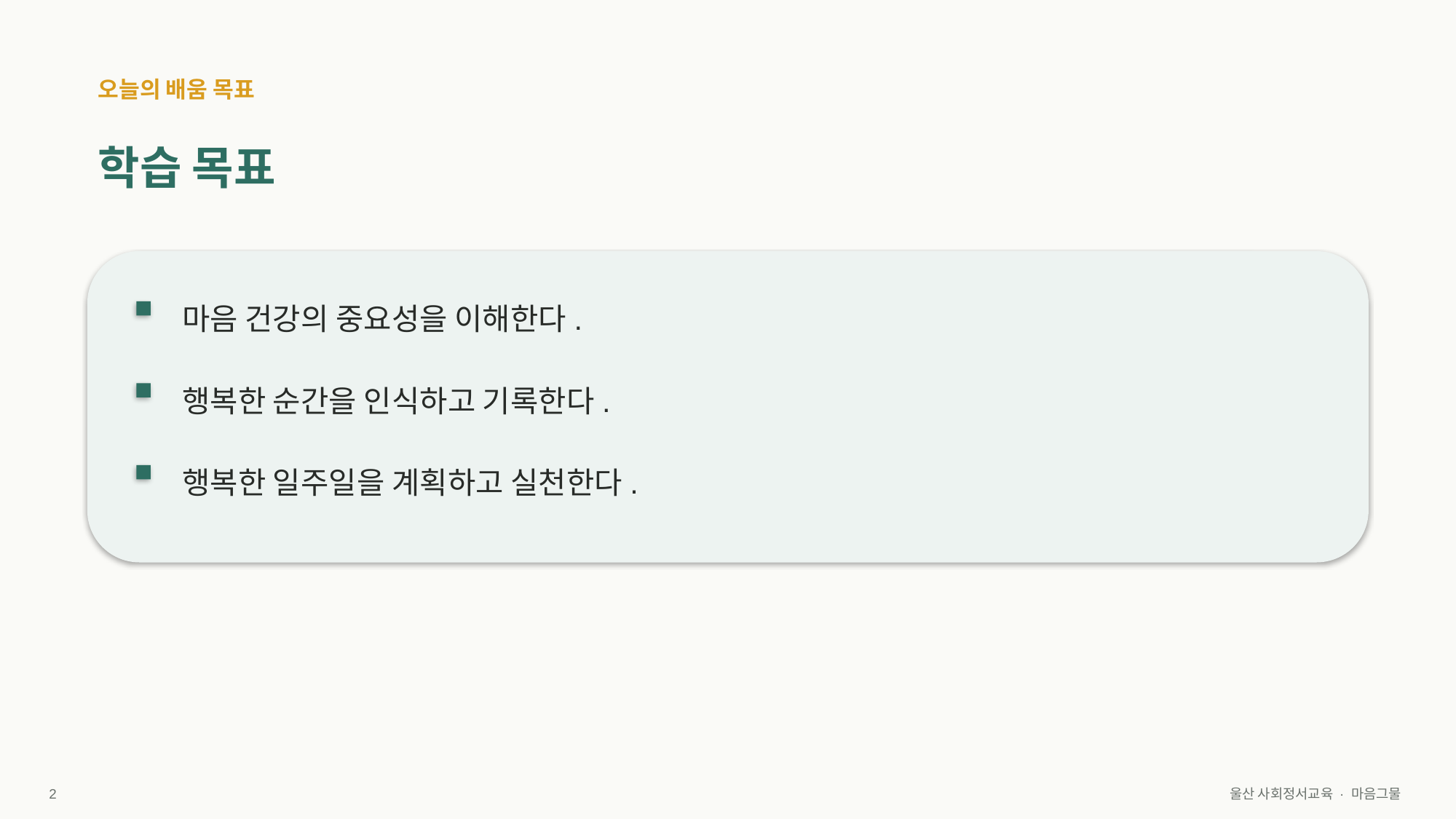

오늘의 배움 목표
학습 목표

마음 건강의 중요성을 이해한다.

행복한 순간을 인식하고 기록한다.

행복한 일주일을 계획하고 실천한다.

2
울산 사회정서교육 · 마음그물